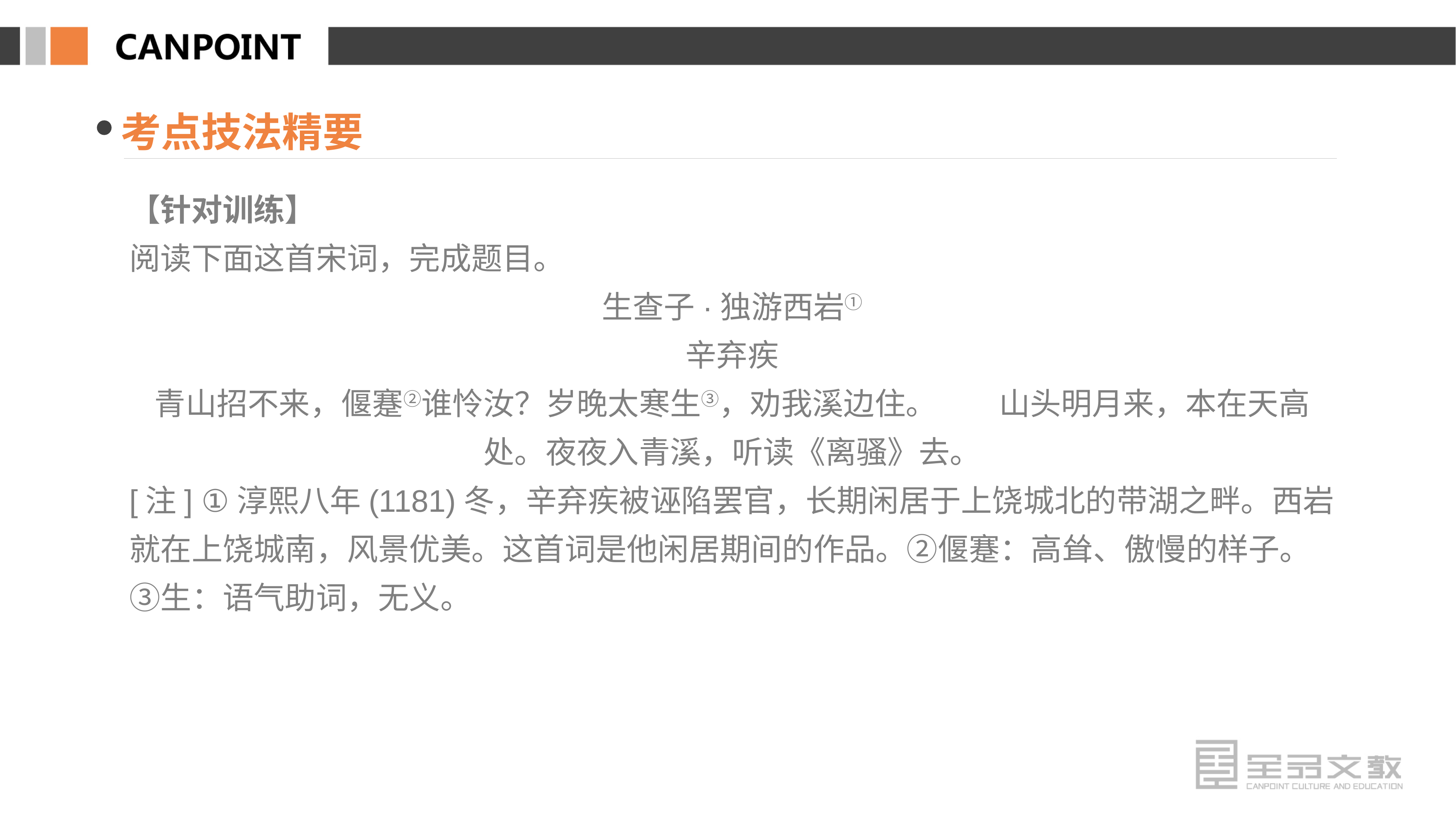

考点技法精要

【针对训练】
阅读下面这首宋词，完成题目。
生查子·独游西岩①
辛弃疾
青山招不来，偃蹇②谁怜汝？岁晚太寒生③，劝我溪边住。　　山头明月来，本在天高处。夜夜入青溪，听读《离骚》去。
[注] ①淳熙八年(1181)冬，辛弃疾被诬陷罢官，长期闲居于上饶城北的带湖之畔。西岩就在上饶城南，风景优美。这首词是他闲居期间的作品。②偃蹇：高耸、傲慢的样子。③生：语气助词，无义。